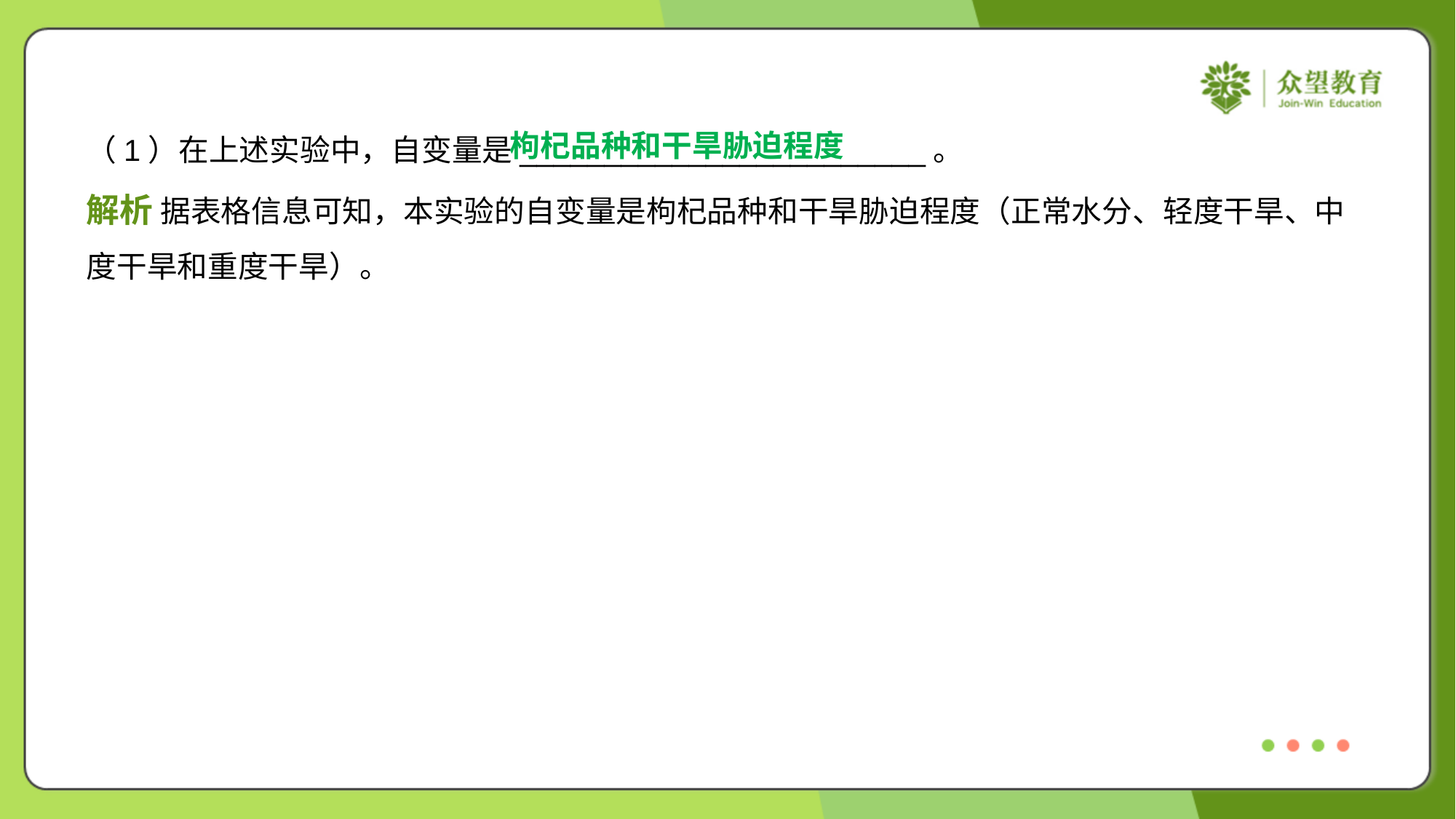

枸杞品种和干旱胁迫程度
（1）在上述实验中，自变量是________________________。
解析 据表格信息可知，本实验的自变量是枸杞品种和干旱胁迫程度（正常水分、轻度干旱、中
度干旱和重度干旱）。